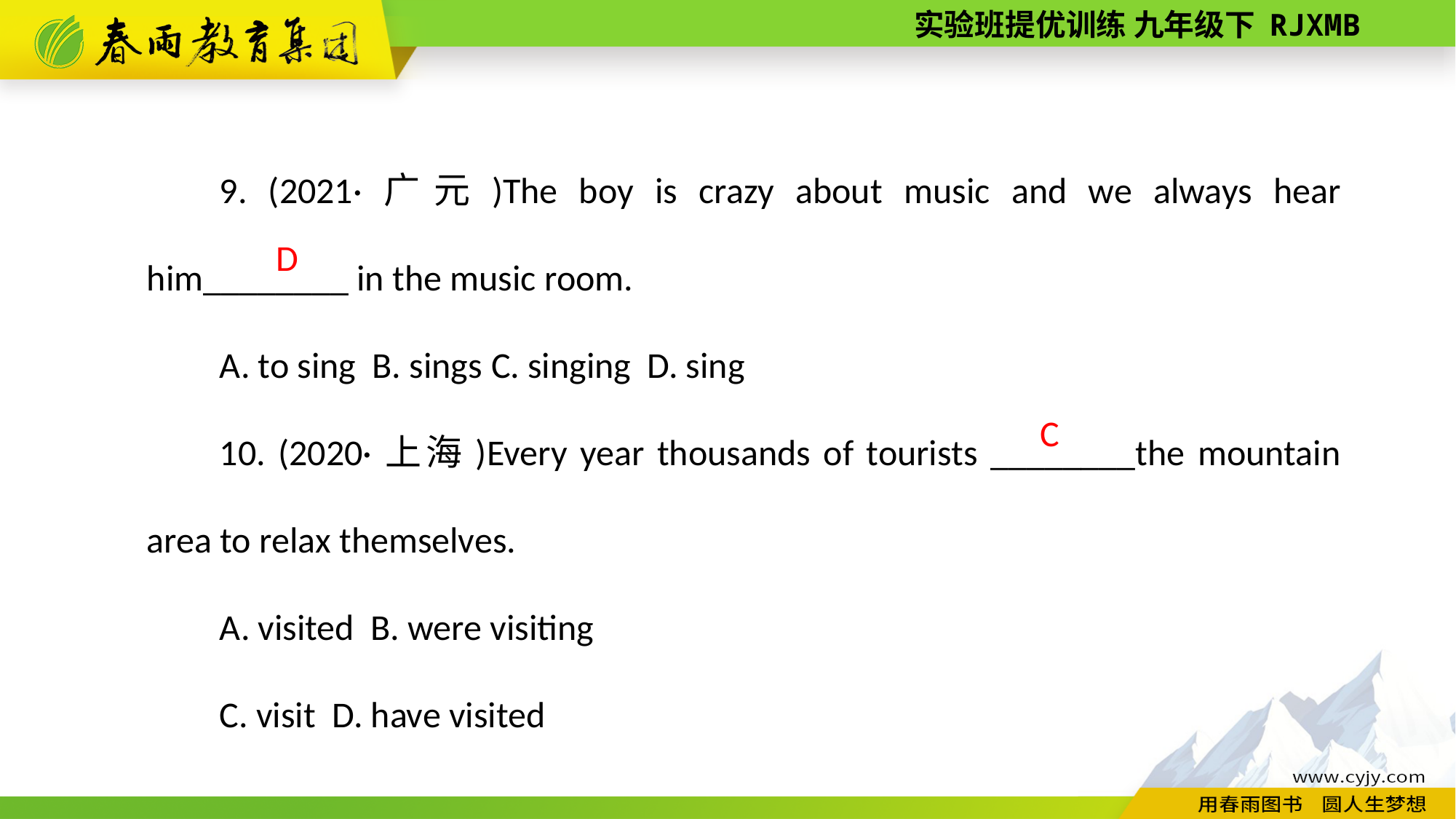

9. (2021·广元)The boy is crazy about music and we always hear him________ in the music room.
A. to sing  B. sings  C. singing  D. sing
10. (2020·上海)Every year thousands of tourists ________the mountain area to relax themselves.
A. visited  B. were visiting
C. visit  D. have visited
D
C